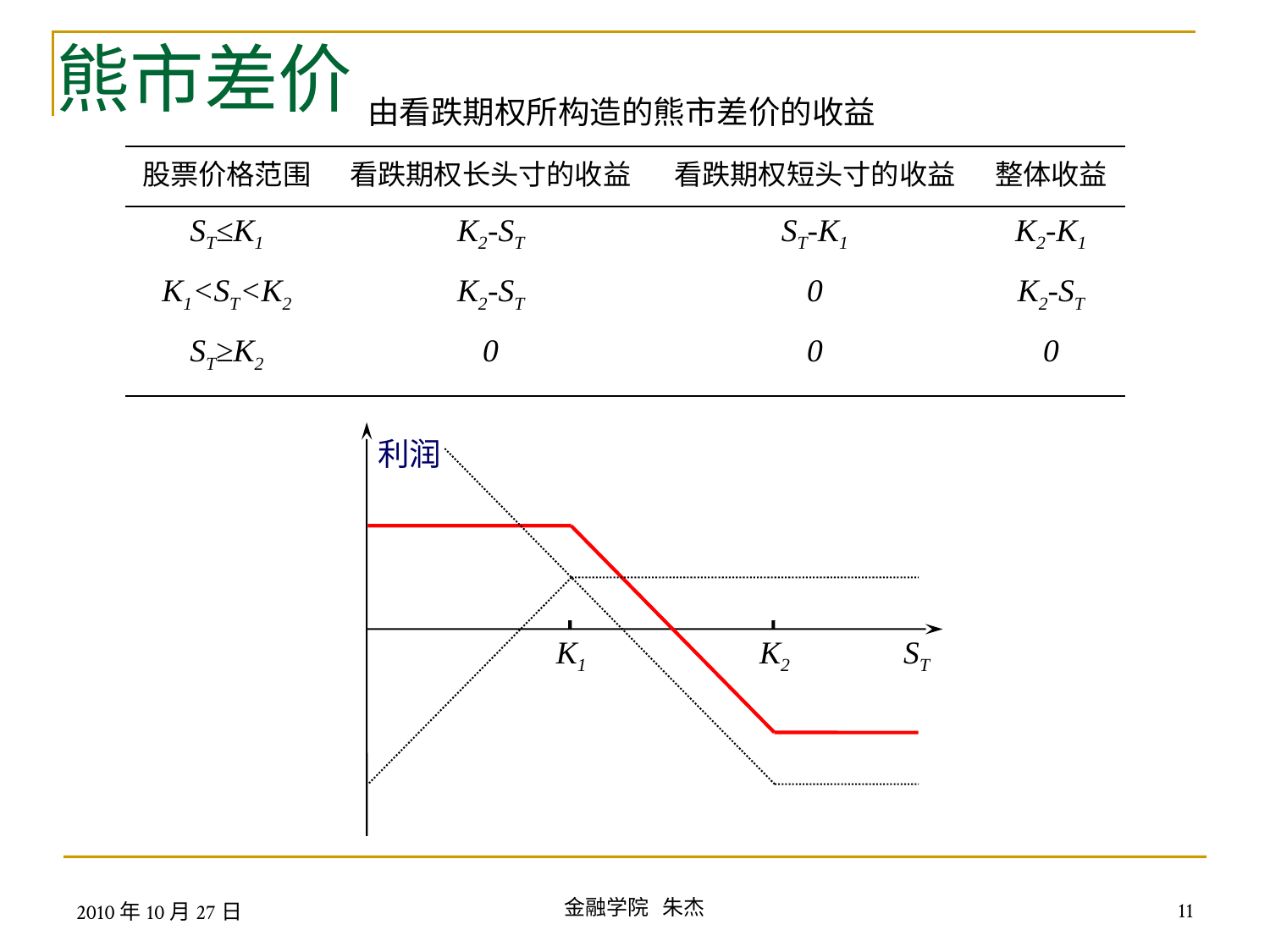

熊市差价
由看跌期权所构造的熊市差价的收益

| 股票价格范围 | 看跌期权长头寸的收益 | 看跌期权短头寸的收益 | 整体收益 |
| --- | --- | --- | --- |
| ST≤K1 | K2-ST | ST-K1 | K2-K1 |
| K1<ST<K2 | K2-ST | 0 | K2-ST |
| ST≥K2 | 0 | 0 | 0 |

利润

K1
K2
ST

2010年10月27日
11
金融学院   朱杰